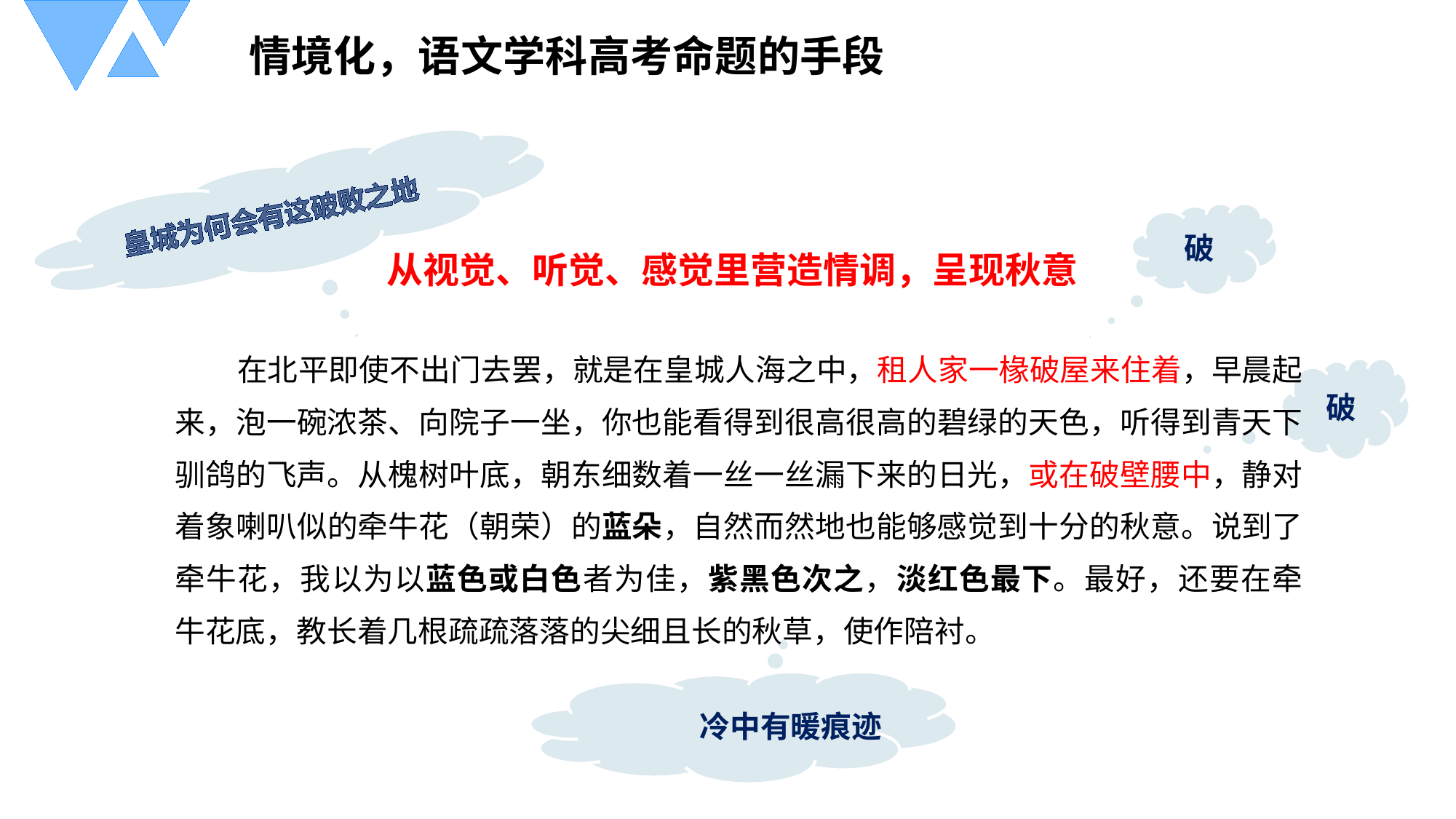

情境化，语文学科高考命题的手段

破
从视觉、听觉、感觉里营造情调，呈现秋意

在北平即使不出门去罢，就是在皇城人海之中，租人家一椽破屋来住着，早晨起 来，泡一碗浓茶、向院子一坐，你也能看得到很高很高的碧绿的天色，听得到青天下 驯鸽的飞声。从槐树叶底，朝东细数着一丝一丝漏下来的日光，或在破壁腰中，静对 着象喇叭似的牵牛花（朝荣）的蓝朵，自然而然地也能够感觉到十分的秋意。说到了 牵牛花，我以为以蓝色或白色者为佳，紫黑色次之，淡红色最下。最好，还要在牵 牛花底，教长着几根疏疏落落的尖细且长的秋草，使作陪衬。
冷中有暖痕迹

破